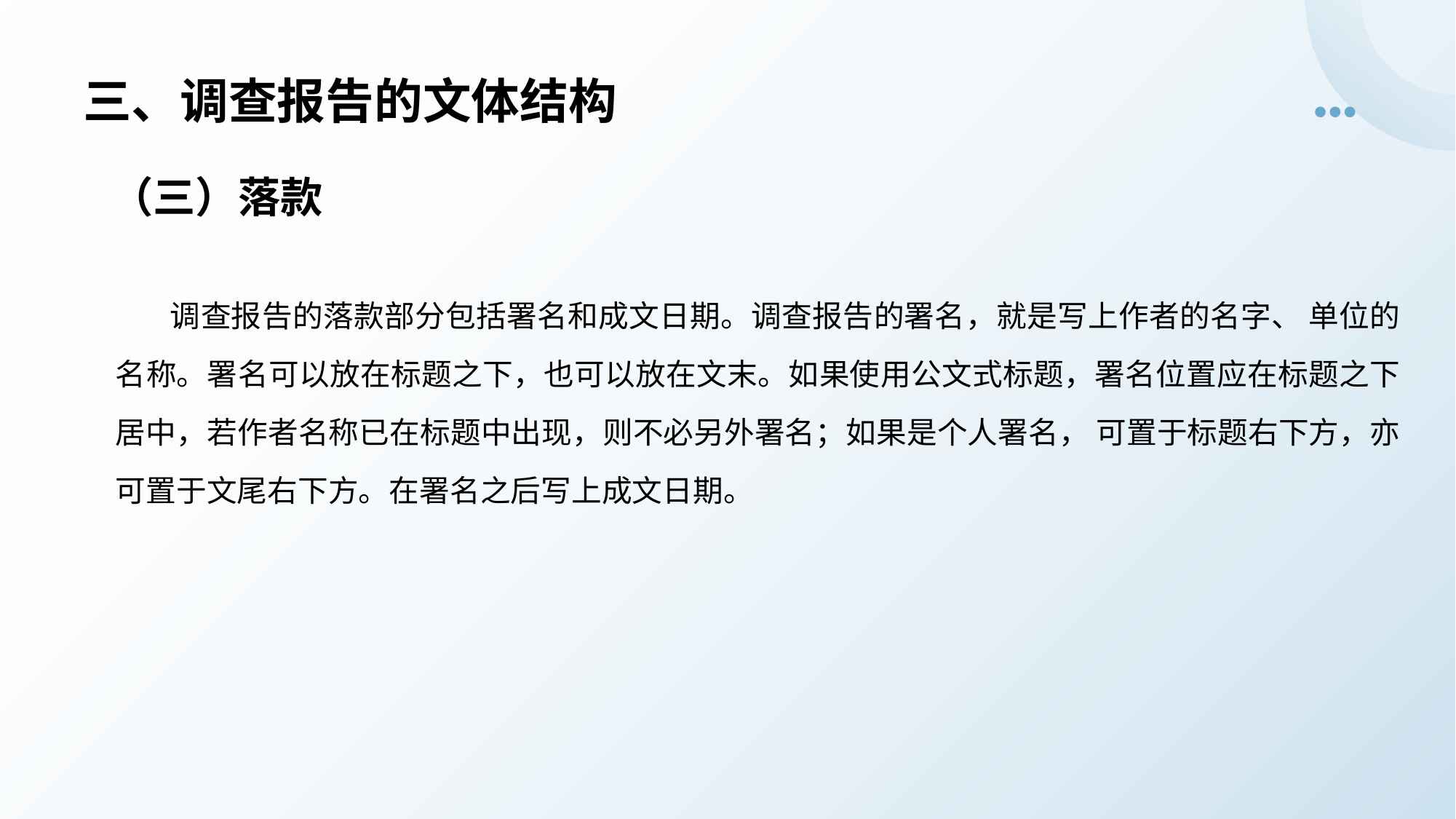

# 三、调查报告的文体结构
（三）落款
调查报告的落款部分包括署名和成文日期。调查报告的署名，就是写上作者的名字、 单位的名称。署名可以放在标题之下，也可以放在文末。如果使用公文式标题，署名位置应在标题之下居中，若作者名称已在标题中出现，则不必另外署名；如果是个人署名， 可置于标题右下方，亦可置于文尾右下方。在署名之后写上成文日期。